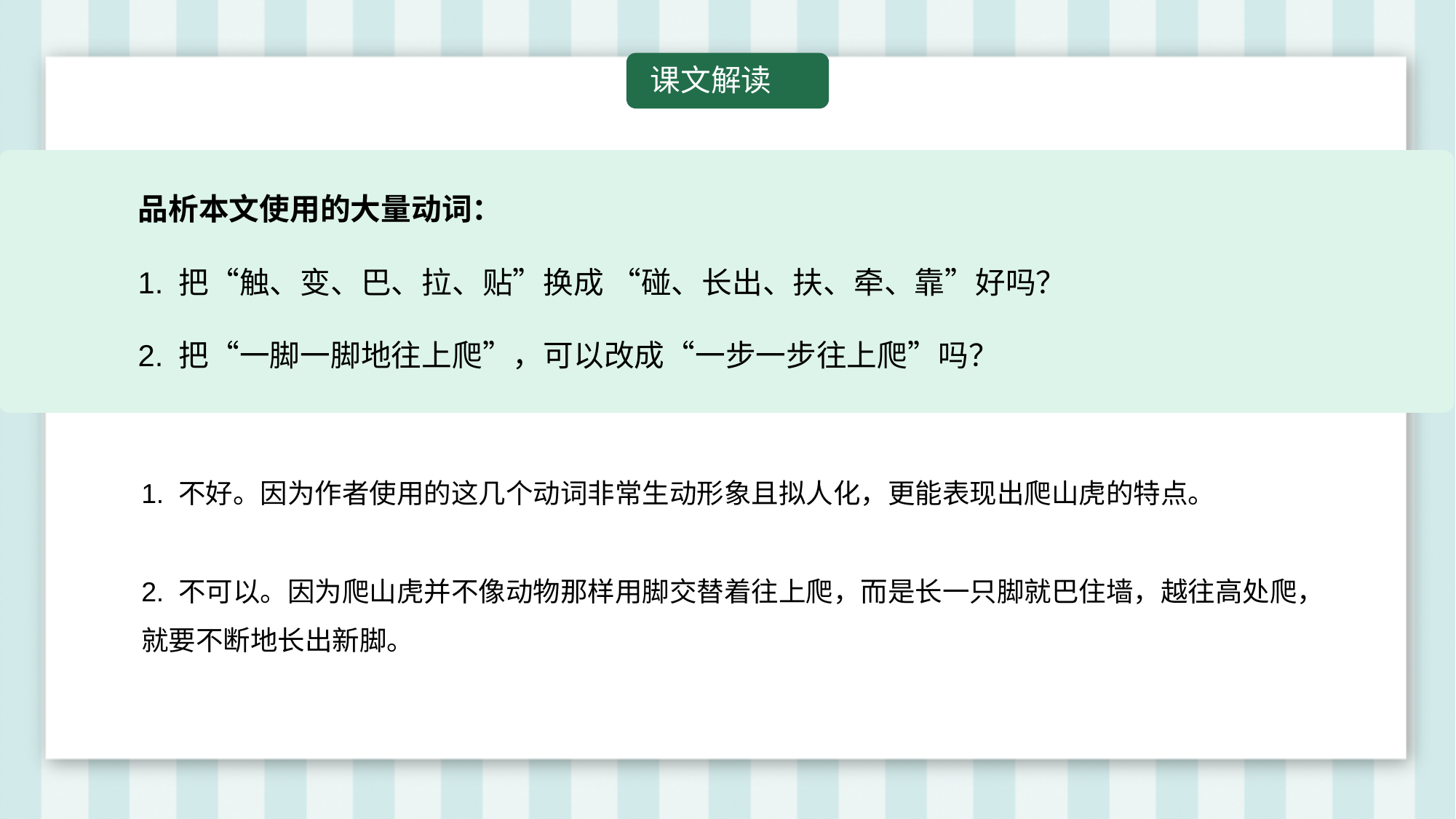

课文解读

品析本文使用的大量动词：

1. 把“触、变、巴、拉、贴”换成 “碰、长出、扶、牵、靠”好吗？

2. 把“一脚一脚地往上爬”，可以改成“一步一步往上爬”吗？
1. 不好。因为作者使用的这几个动词非常生动形象且拟人化，更能表现出爬山虎的特点。

2. 不可以。因为爬山虎并不像动物那样用脚交替着往上爬，而是长一只脚就巴住墙，越往高处爬，就要不断地长出新脚。